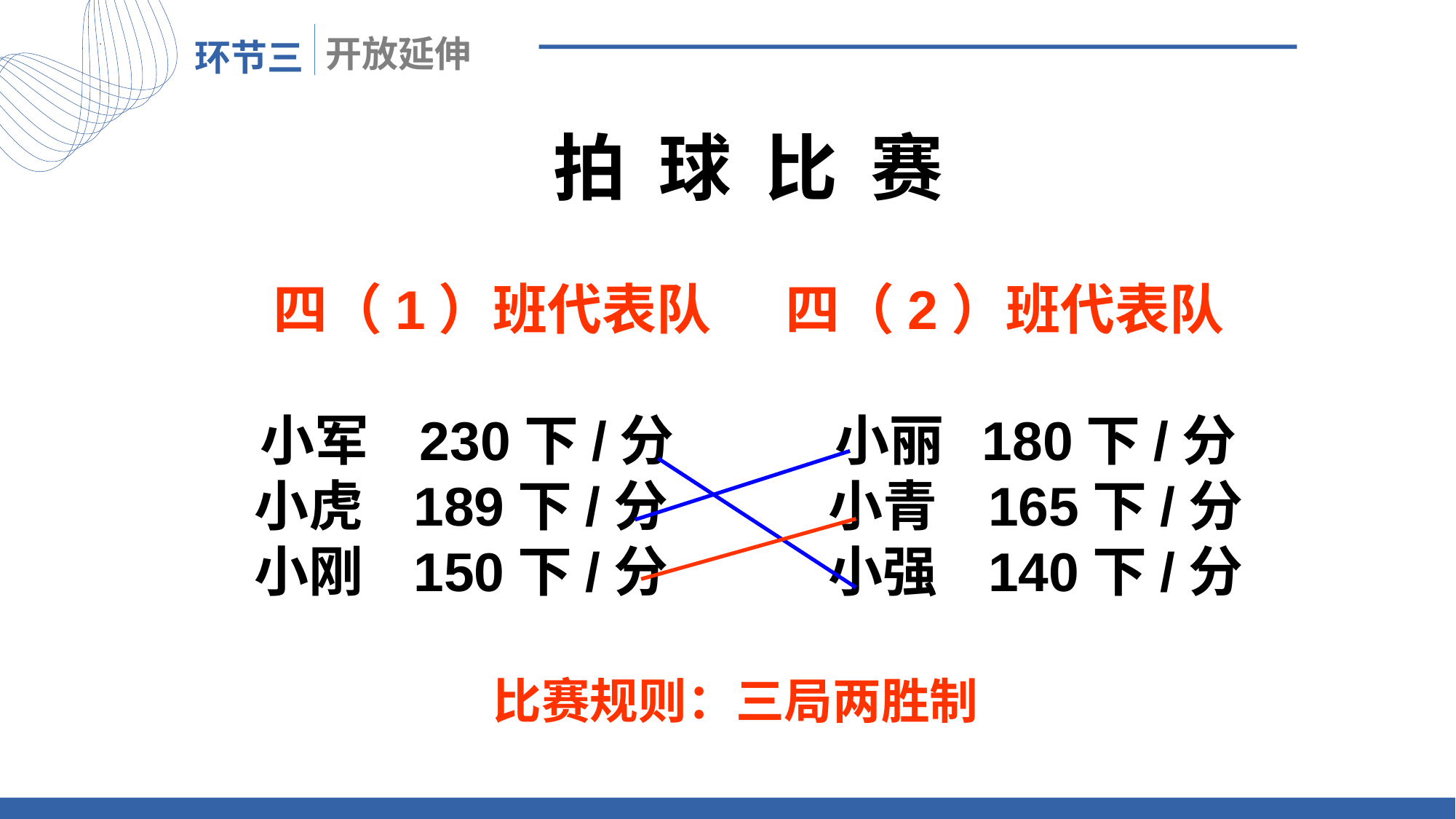

拍  球  比  赛

四（1）班代表队      四（2）班代表队

小军   230下/分             小丽  180下/分
小虎   189下/分             小青   165下/分
小刚   150下/分             小强   140下/分

比赛规则：三局两胜制